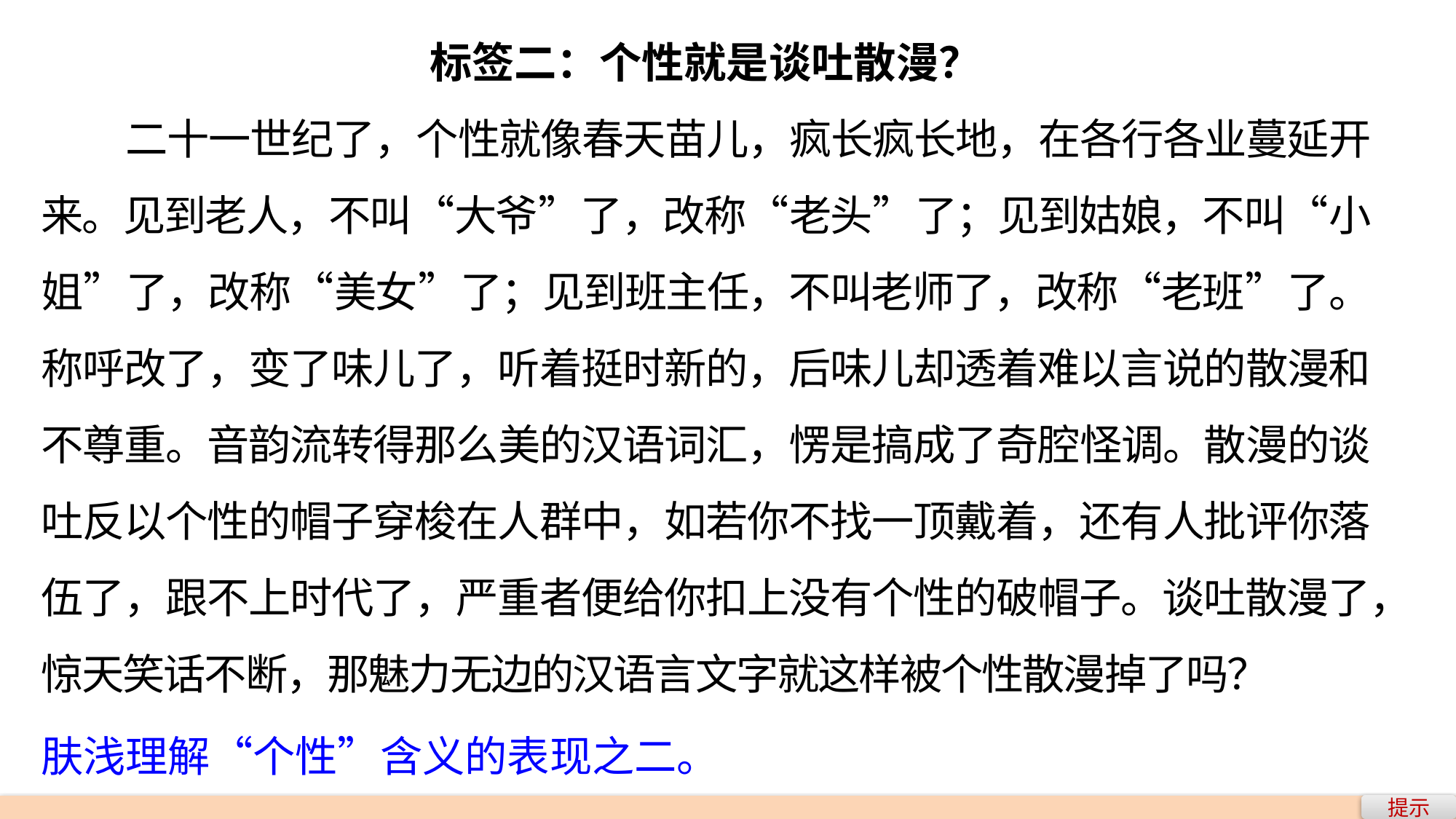

标签二：个性就是谈吐散漫？
二十一世纪了，个性就像春天苗儿，疯长疯长地，在各行各业蔓延开来。见到老人，不叫“大爷”了，改称“老头”了；见到姑娘，不叫“小姐”了，改称“美女”了；见到班主任，不叫老师了，改称“老班”了。称呼改了，变了味儿了，听着挺时新的，后味儿却透着难以言说的散漫和不尊重。音韵流转得那么美的汉语词汇，愣是搞成了奇腔怪调。散漫的谈吐反以个性的帽子穿梭在人群中，如若你不找一顶戴着，还有人批评你落伍了，跟不上时代了，严重者便给你扣上没有个性的破帽子。谈吐散漫了，惊天笑话不断，那魅力无边的汉语言文字就这样被个性散漫掉了吗？
肤浅理解“个性”含义的表现之二。
提示